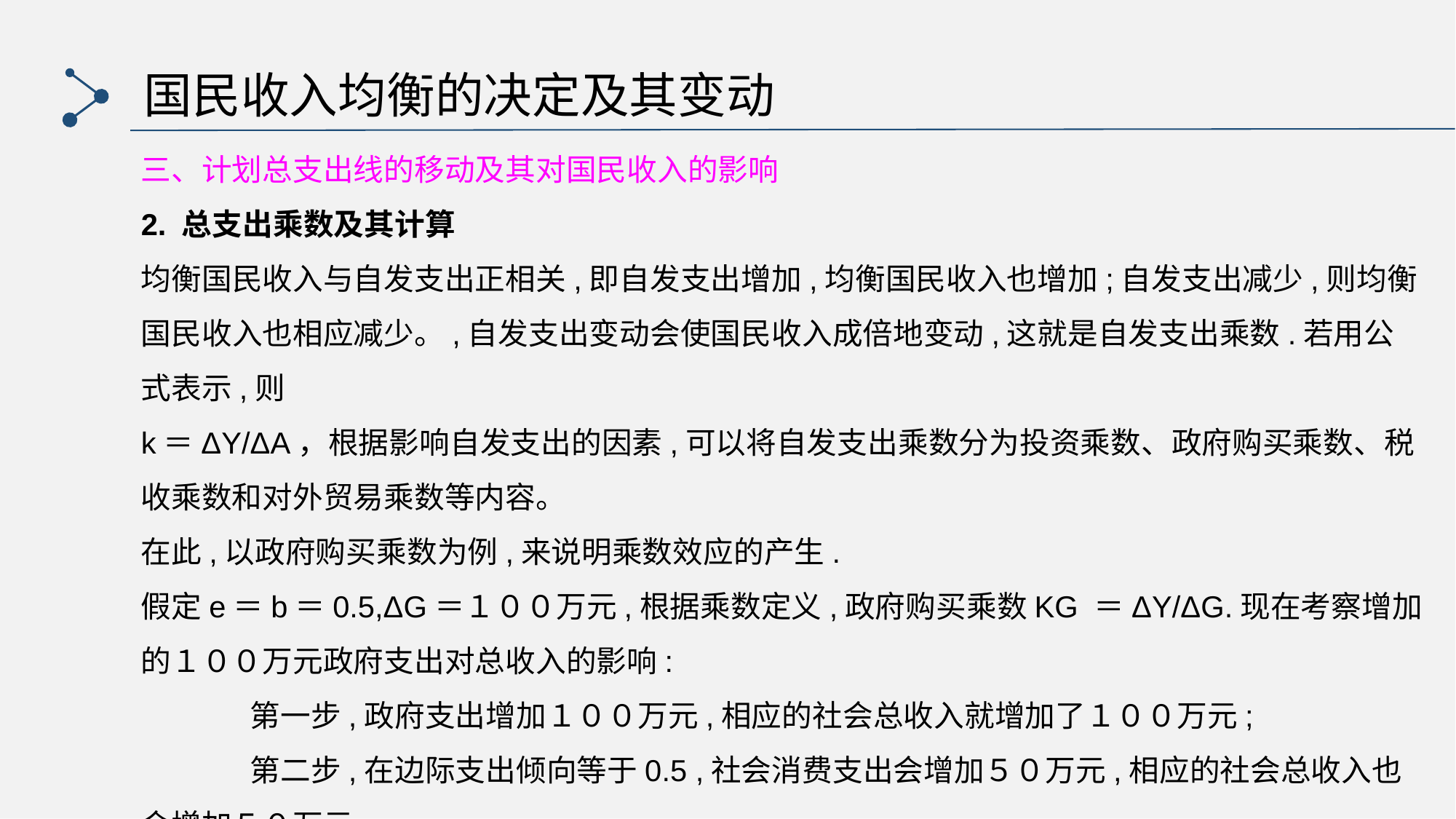

国民收入均衡的决定及其变动
三、计划总支出线的移动及其对国民收入的影响
2. 总支出乘数及其计算
均衡国民收入与自发支出正相关,即自发支出增加,均衡国民收入也增加;自发支出减少,则均衡国民收入也相应减少。,自发支出变动会使国民收入成倍地变动,这就是自发支出乘数.若用公式表示,则
k＝ΔY/ΔA，根据影响自发支出的因素,可以将自发支出乘数分为投资乘数、政府购买乘数、税收乘数和对外贸易乘数等内容。
在此,以政府购买乘数为例,来说明乘数效应的产生.
假定e＝b＝0.5,ΔG＝１００万元,根据乘数定义,政府购买乘数KG ＝ΔY/ΔG.现在考察增加的１００万元政府支出对总收入的影响:
	第一步,政府支出增加１００万元,相应的社会总收入就增加了１００万元;
	第二步,在边际支出倾向等于0.5 ,社会消费支出会增加５０万元,相应的社会总收入也会增加５０万元;